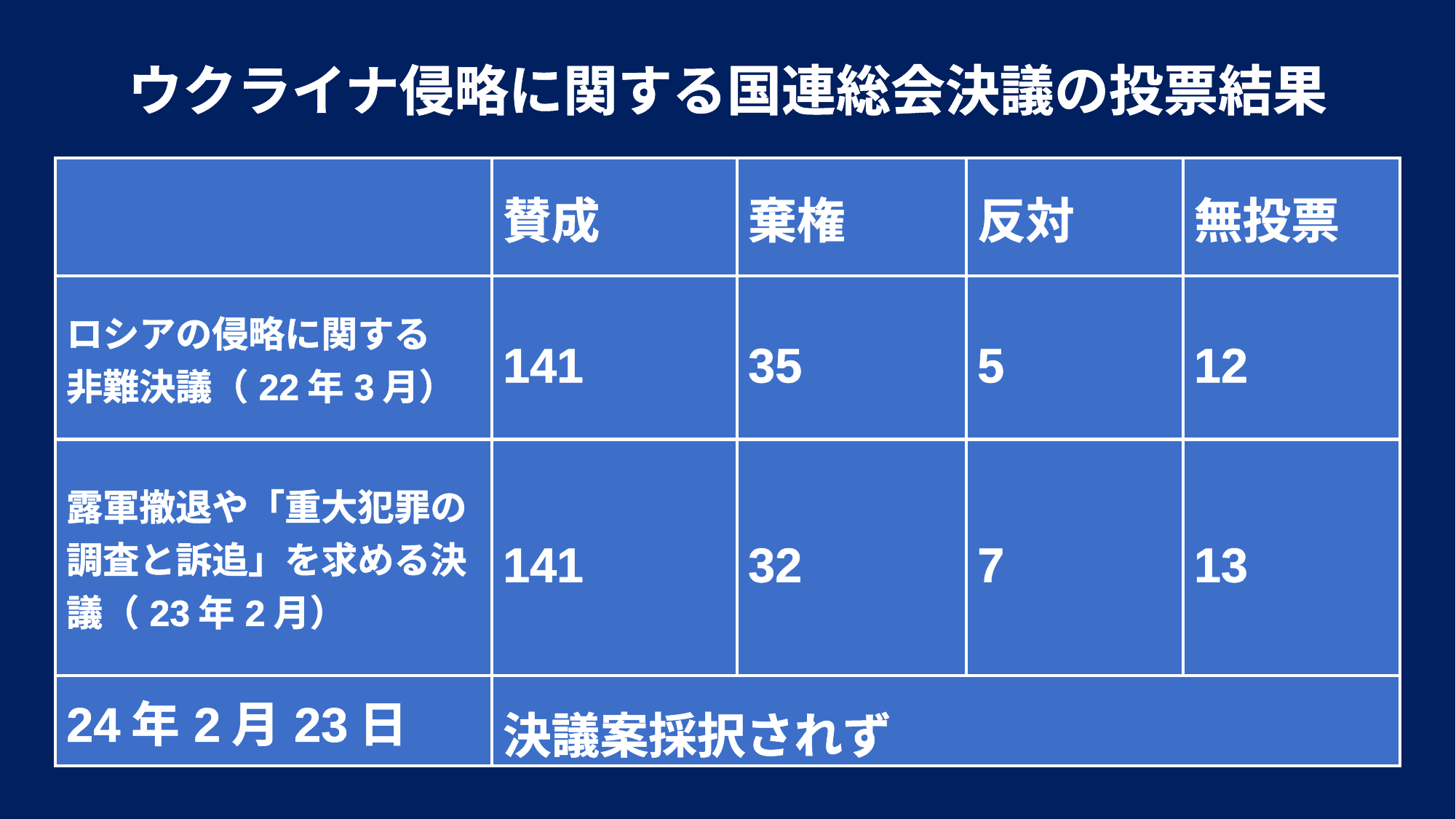

ウクライナ侵略に関する国連総会決議の投票結果
|  | 賛成 | 棄権 | 反対 | 無投票 |
| --- | --- | --- | --- | --- |
| ロシアの侵略に関する 非難決議（22年3月） | 141 | 35 | 5 | 12 |
| 露軍撤退や「重大犯罪の調査と訴追」を求める決議（23年2月） | 141 | 32 | 7 | 13 |
| 24年2月23日 | 決議案採択されず |  |  |  |